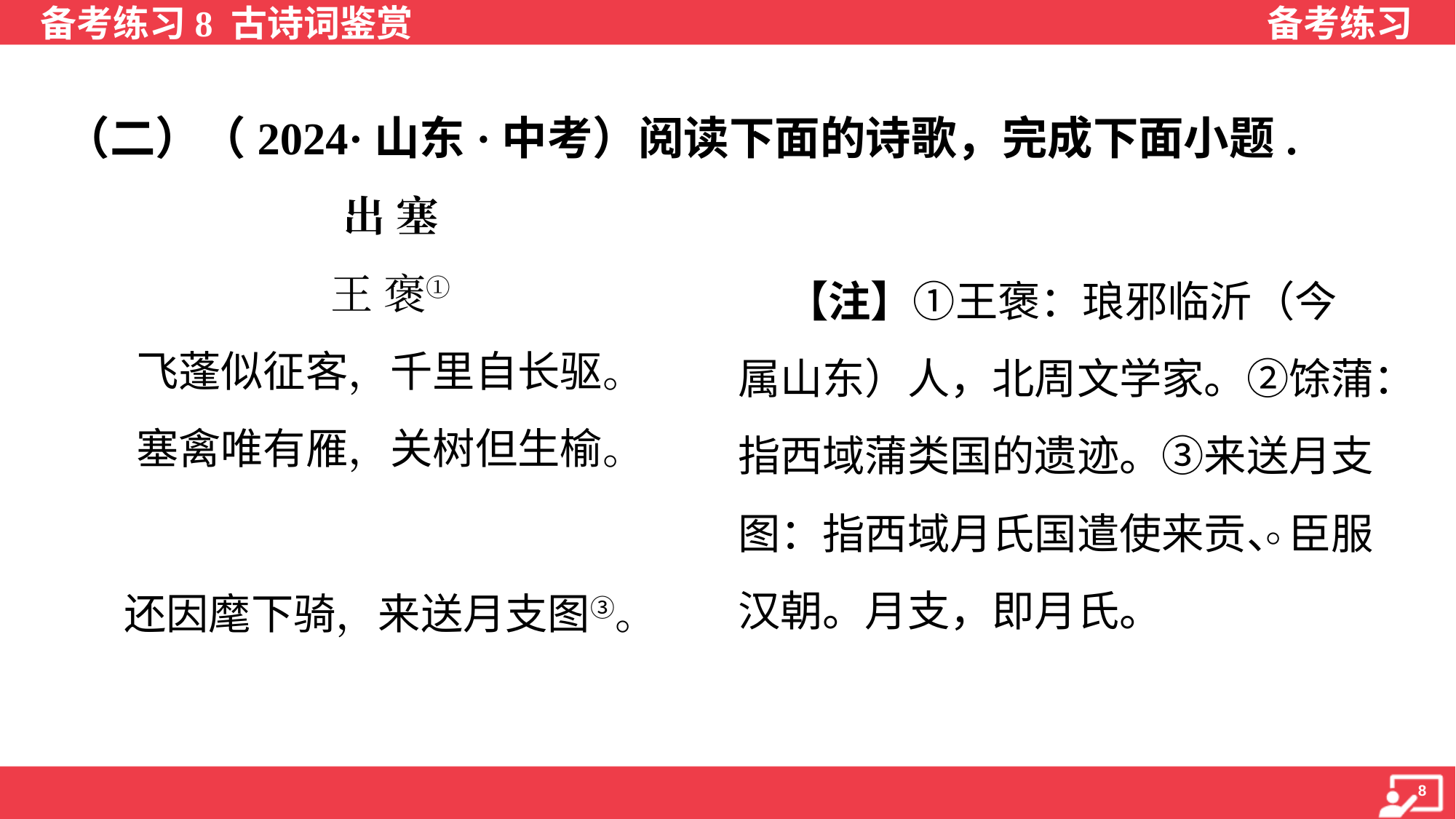

（二）（2024·山东·中考）阅读下面的诗歌，完成下面小题.
出 塞
王 褒①
飞蓬似征客，千里自长驱。
塞禽唯有雁，关树但生榆。
背山看故垒，系马识馀蒲② 。
还因麾下骑，来送月支图③。
    【注】①王褒：琅邪临沂（今
属山东）人，北周文学家。②馀蒲：
指西域蒲类国的遗迹。③来送月支
图：指西域月氏国遣使来贡、臣服
汉朝。月支，即月氏。